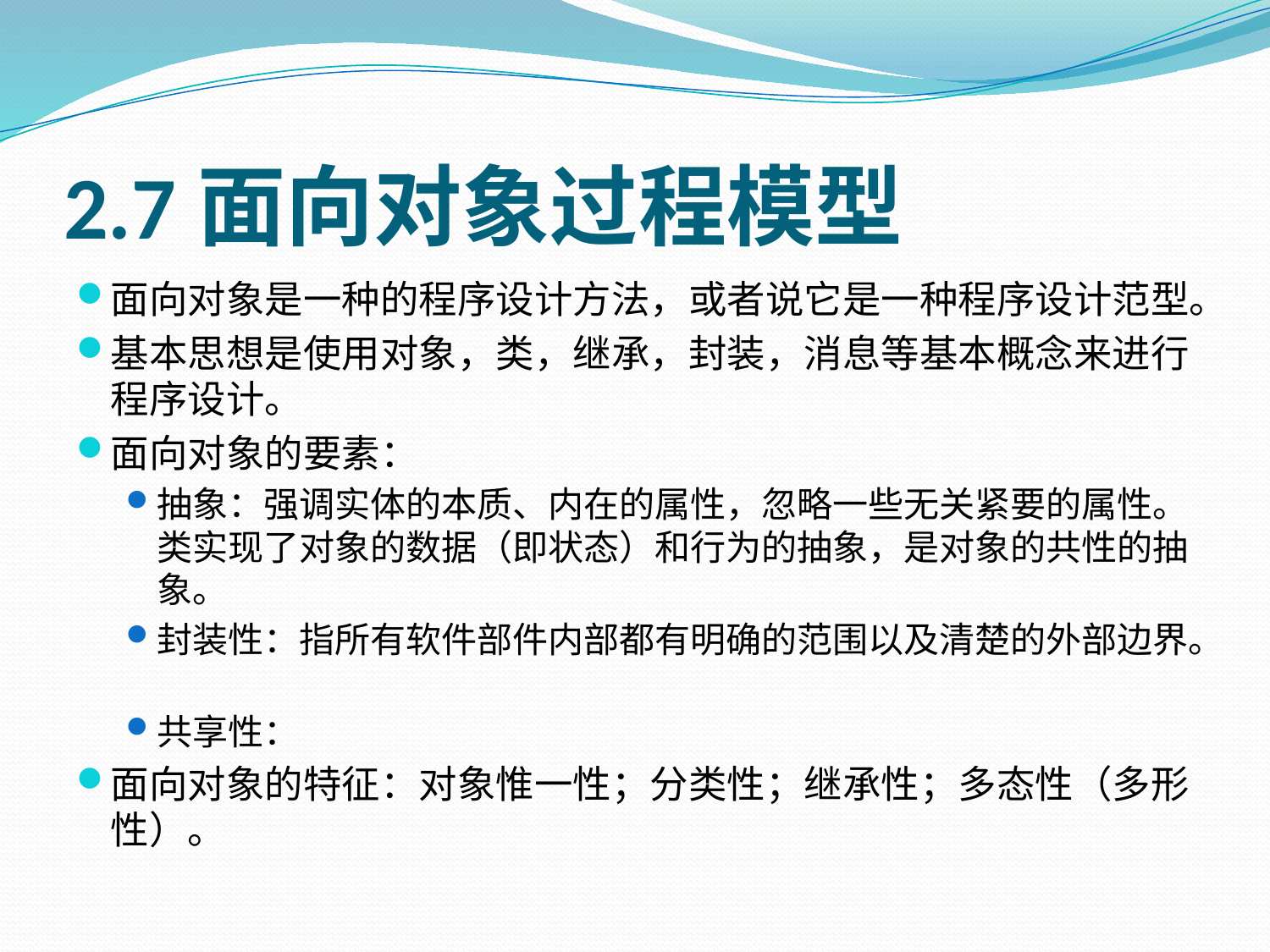

# 2.7面向对象过程模型
面向对象是一种的程序设计方法，或者说它是一种程序设计范型。
基本思想是使用对象，类，继承，封装，消息等基本概念来进行程序设计。
面向对象的要素：
抽象：强调实体的本质、内在的属性，忽略一些无关紧要的属性。类实现了对象的数据（即状态）和行为的抽象，是对象的共性的抽象。
封装性：指所有软件部件内部都有明确的范围以及清楚的外部边界。
共享性：
面向对象的特征：对象惟一性；分类性；继承性；多态性（多形性）。